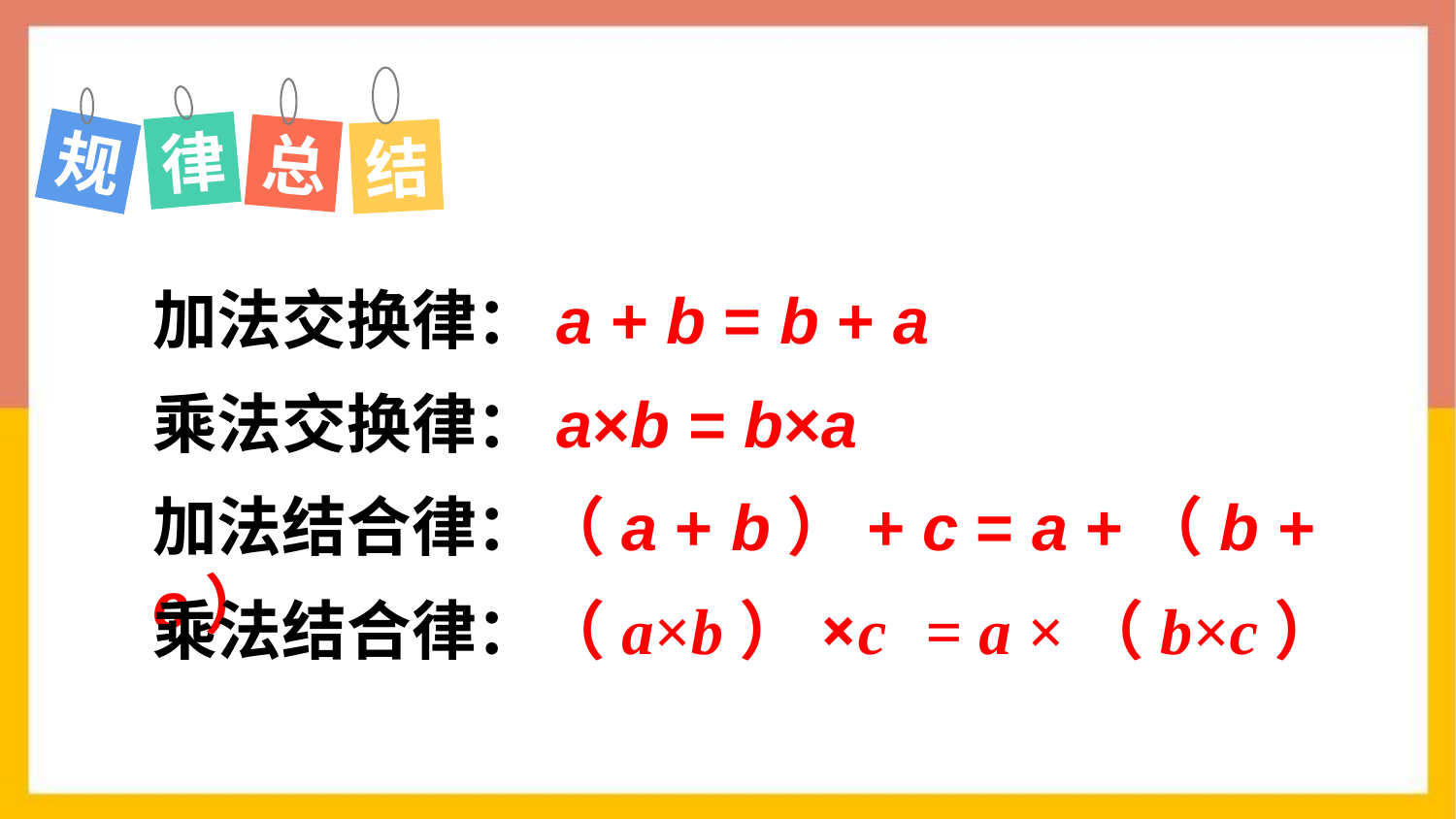

律
规
总
结
加法交换律：a + b = b + a
乘法交换律：a×b = b×a
加法结合律：（a + b）+ c = a +（b + c）
乘法结合律：（a×b）×c = a ×（b×c）